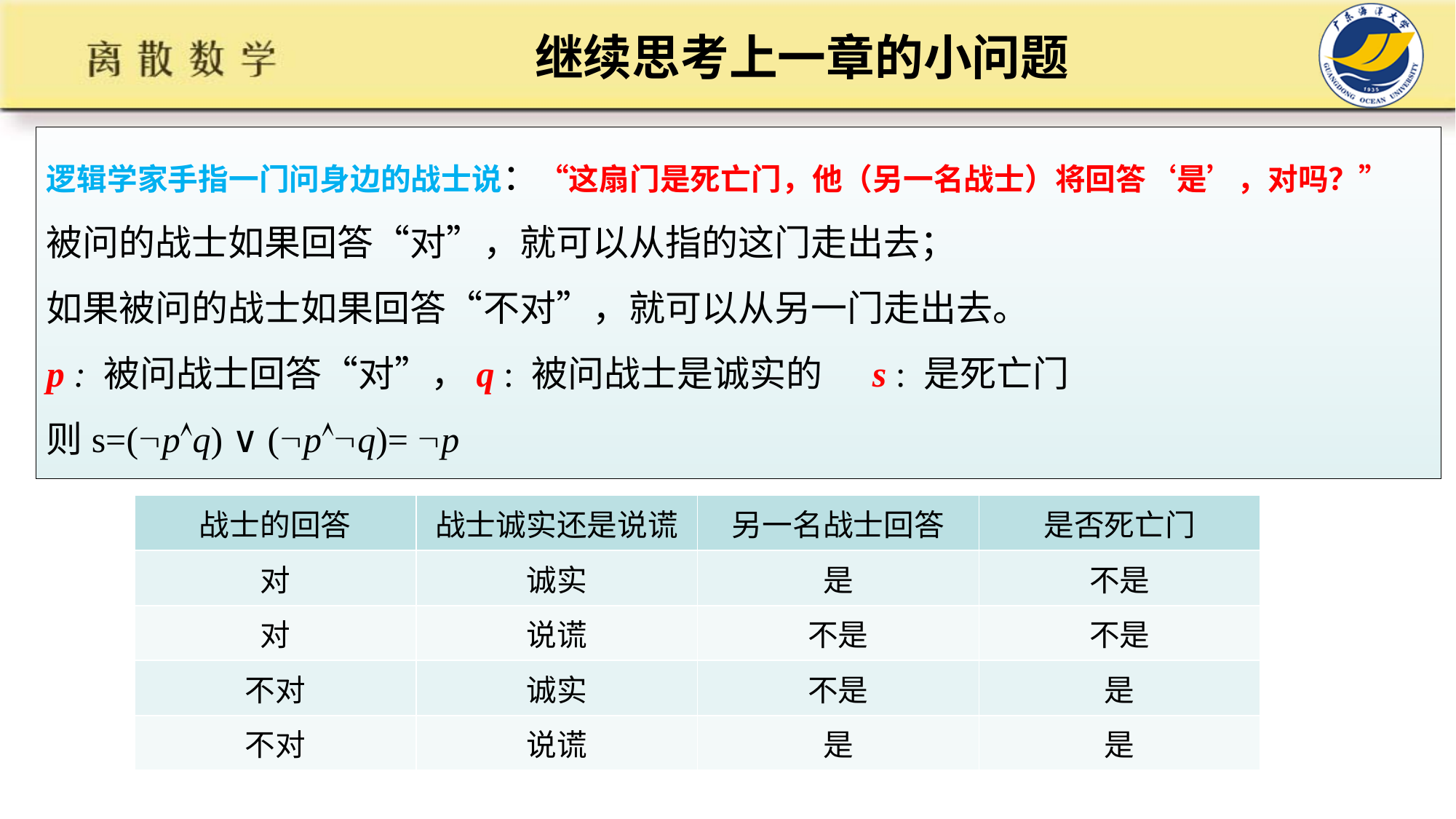

# 继续思考上一章的小问题
逻辑学家手指一门问身边的战士说：“这扇门是死亡门，他（另一名战士）将回答‘是’，对吗？”
被问的战士如果回答“对”，就可以从指的这门走出去；
如果被问的战士如果回答“不对”，就可以从另一门走出去。
p : 被问战士回答“对”，q : 被问战士是诚实的     s : 是死亡门
则s=(¬p∧q) ∨ (¬p∧¬q)= ¬p

| 战士的回答 | 战士诚实还是说谎 | 另一名战士回答 | 是否死亡门 |
| --- | --- | --- | --- |
| 对 | 诚实 | 是 | 不是 |
| 对 | 说谎 | 不是 | 不是 |
| 不对 | 诚实 | 不是 | 是 |
| 不对 | 说谎 | 是 | 是 |